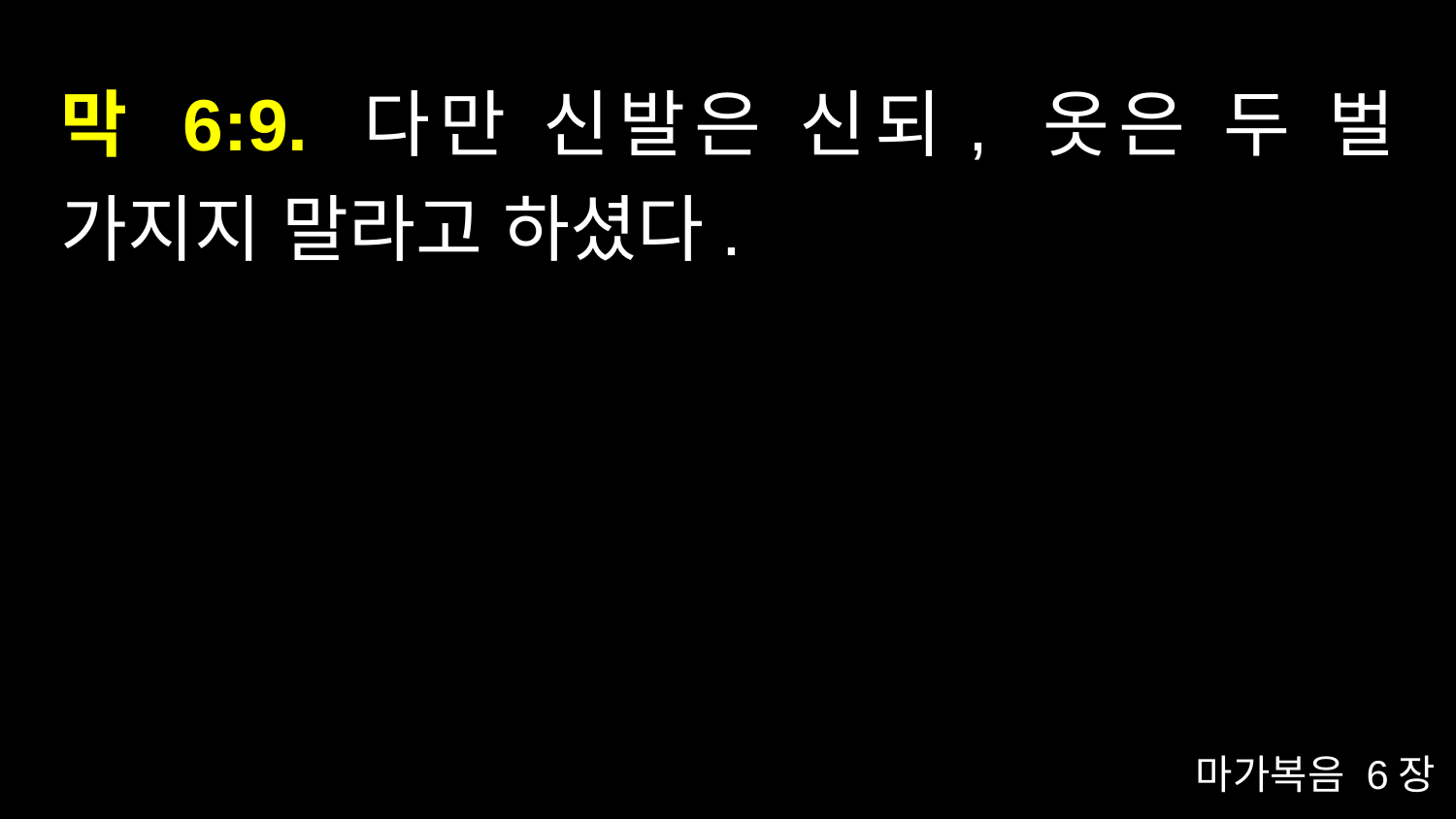

# 막 6:9. 다만 신발은 신되, 옷은 두 벌 가지지 말라고 하셨다.
마가복음 6장